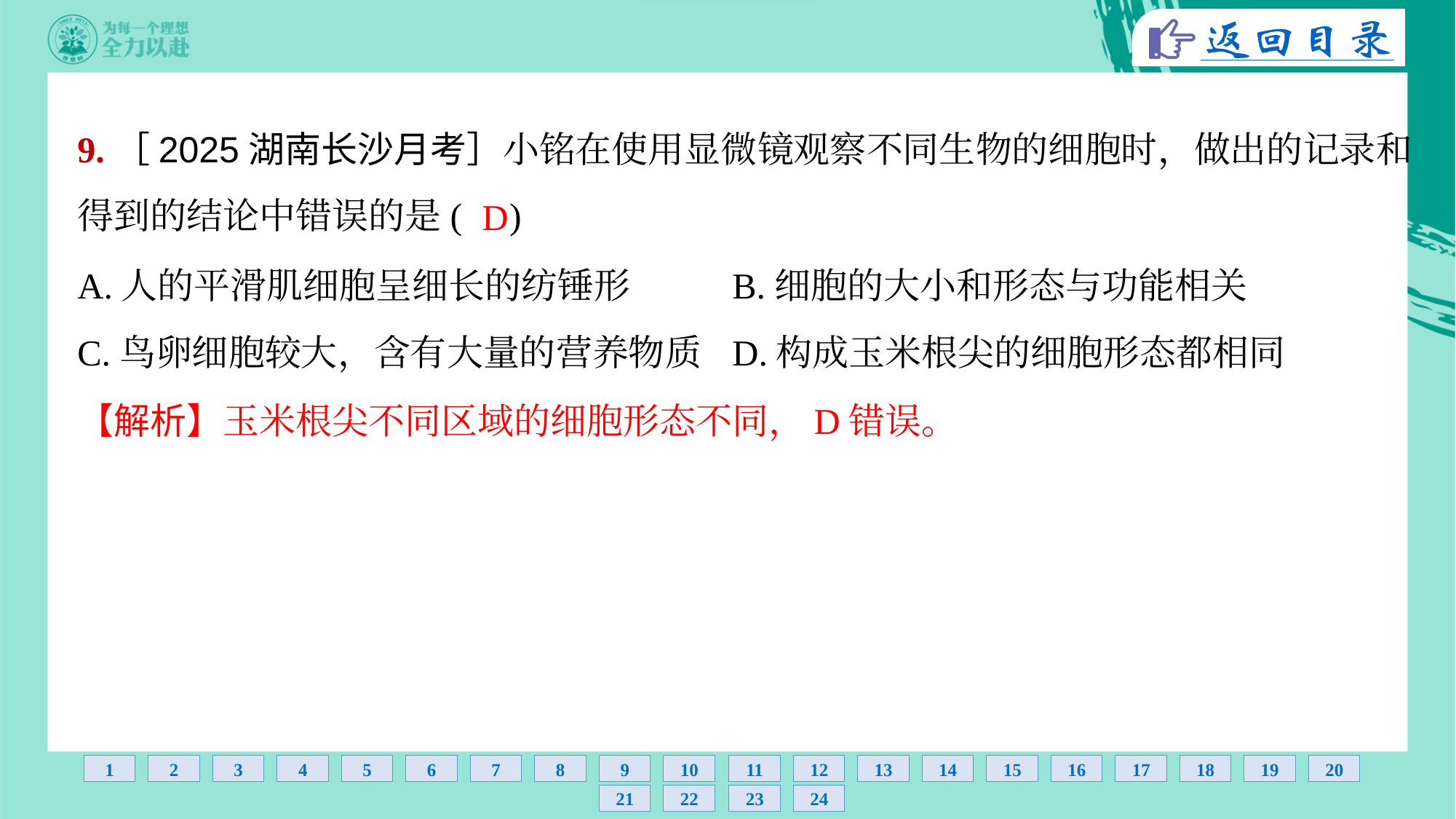

9.［2025湖南长沙月考］小铭在使用显微镜观察不同生物的细胞时，做出的记录和
得到的结论中错误的是(     )
D
A.人的平滑肌细胞呈细长的纺锤形	B.细胞的大小和形态与功能相关
C.鸟卵细胞较大，含有大量的营养物质	D.构成玉米根尖的细胞形态都相同
【解析】玉米根尖不同区域的细胞形态不同，D错误。